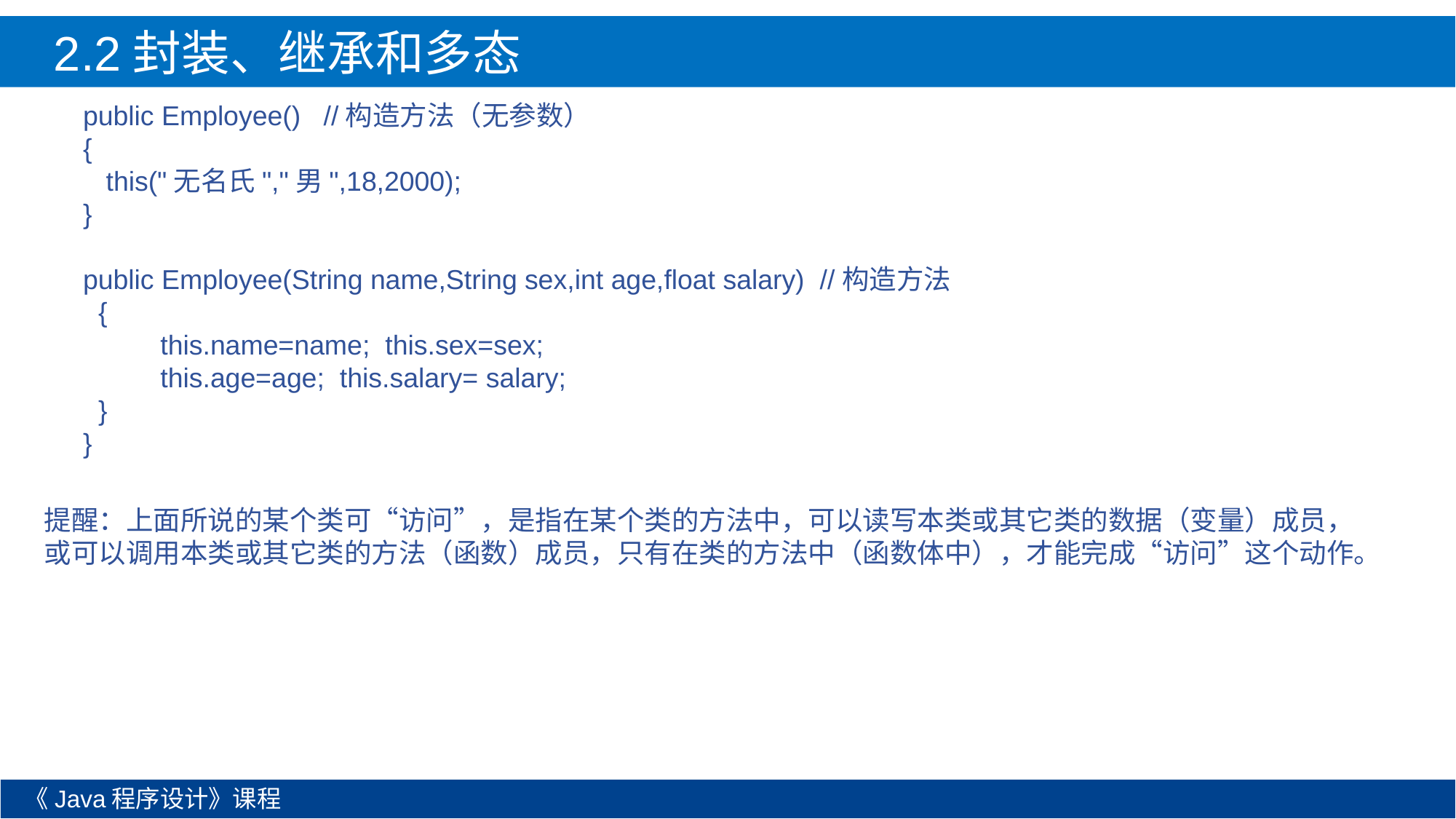

2.2封装、继承和多态
public Employee()   //构造方法（无参数）
{
   this("无名氏","男",18,2000);
}

public Employee(String name,String sex,int age,float salary)  //构造方法
  {
	this.name=name;  this.sex=sex;
	this.age=age;  this.salary= salary;
  }
}
提醒：上面所说的某个类可“访问”，是指在某个类的方法中，可以读写本类或其它类的数据（变量）成员，或可以调用本类或其它类的方法（函数）成员，只有在类的方法中（函数体中），才能完成“访问”这个动作。
《Java程序设计》课程